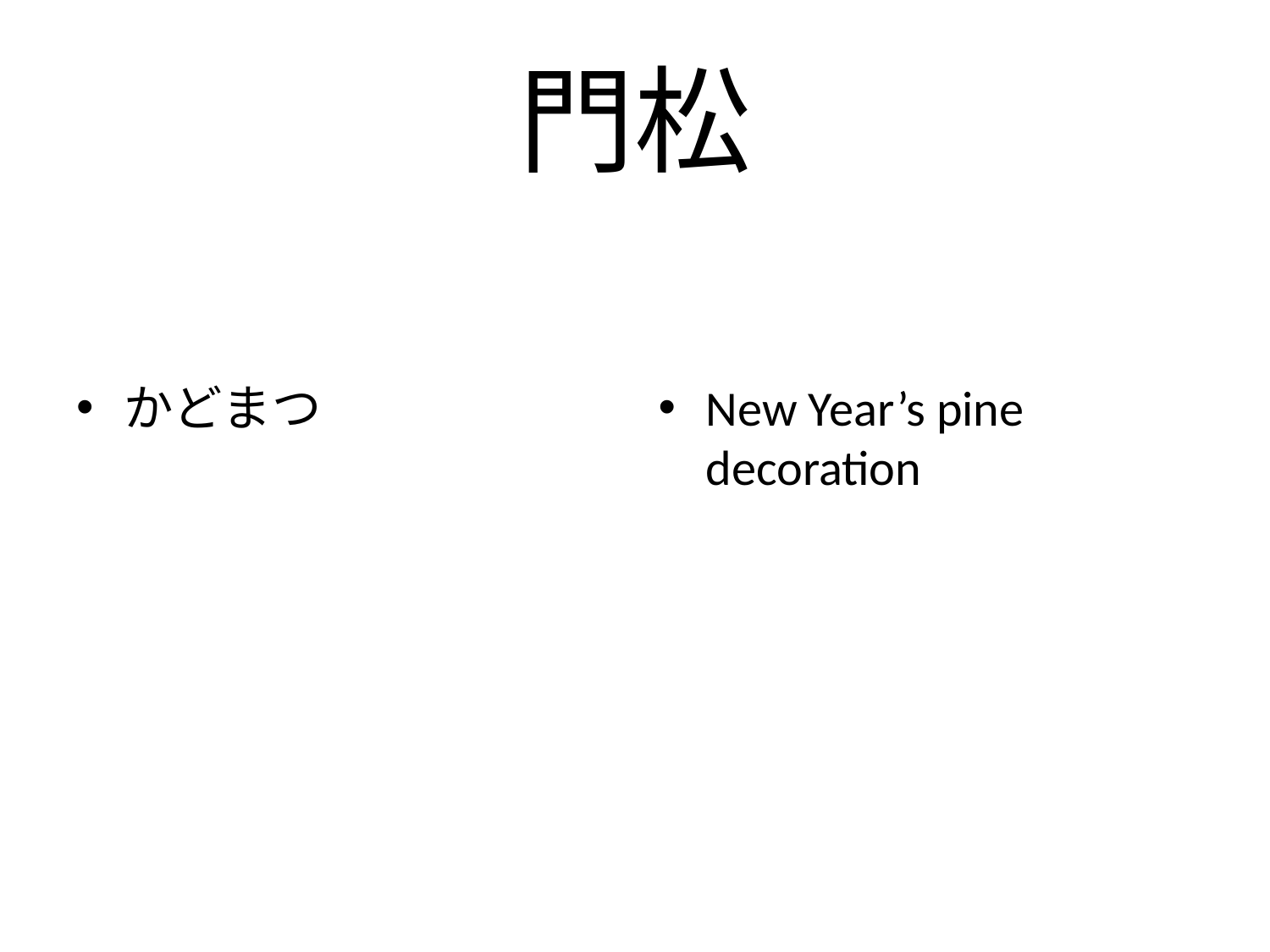

# 門松
かどまつ
New Year’s pine decoration